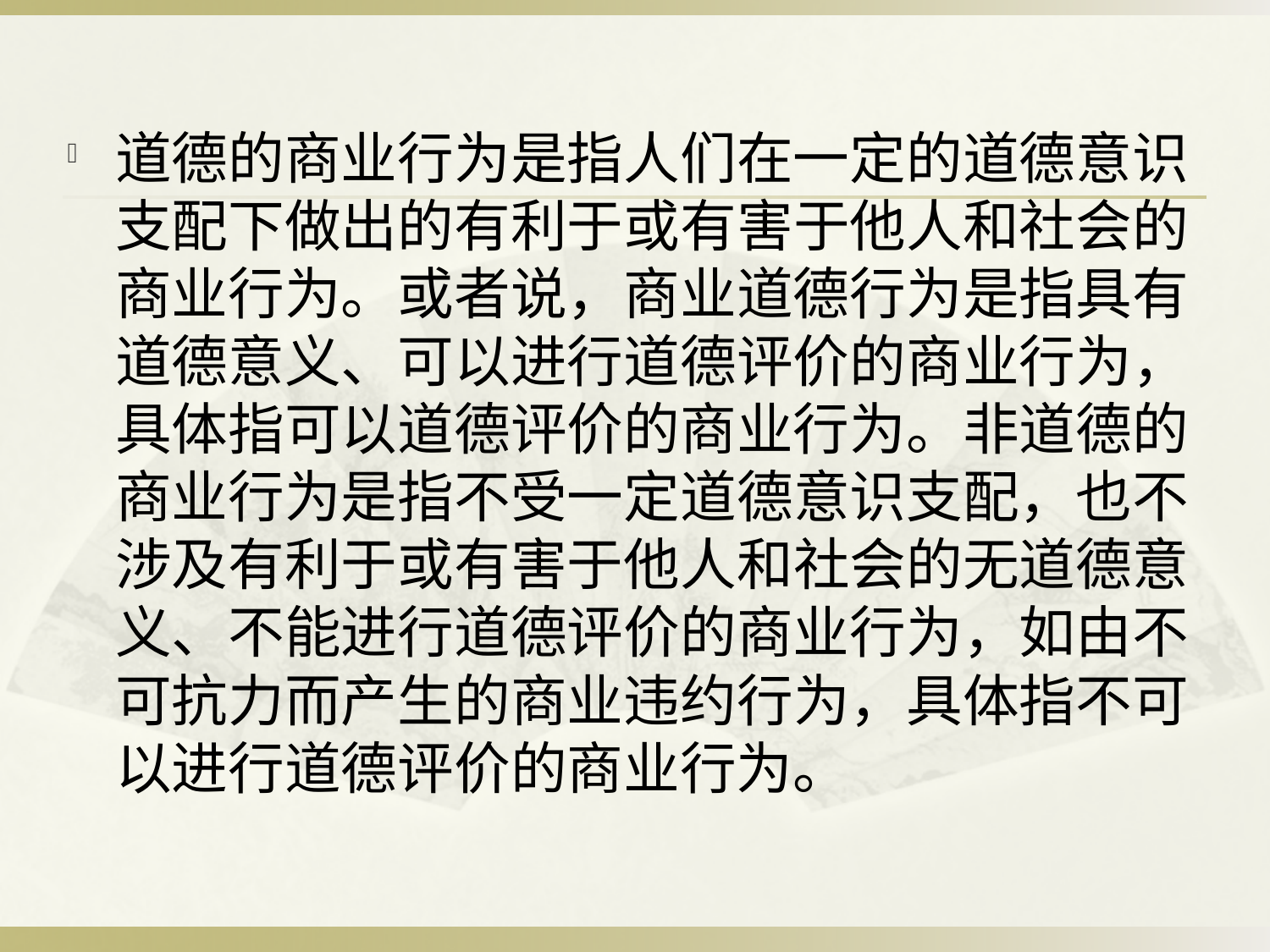

道德的商业行为是指人们在一定的道德意识支配下做出的有利于或有害于他人和社会的商业行为。或者说，商业道德行为是指具有道德意义、可以进行道德评价的商业行为，具体指可以道德评价的商业行为。非道德的商业行为是指不受一定道德意识支配，也不涉及有利于或有害于他人和社会的无道德意义、不能进行道德评价的商业行为，如由不 可抗力而产生的商业违约行为，具体指不可以进行道德评价的商业行为。